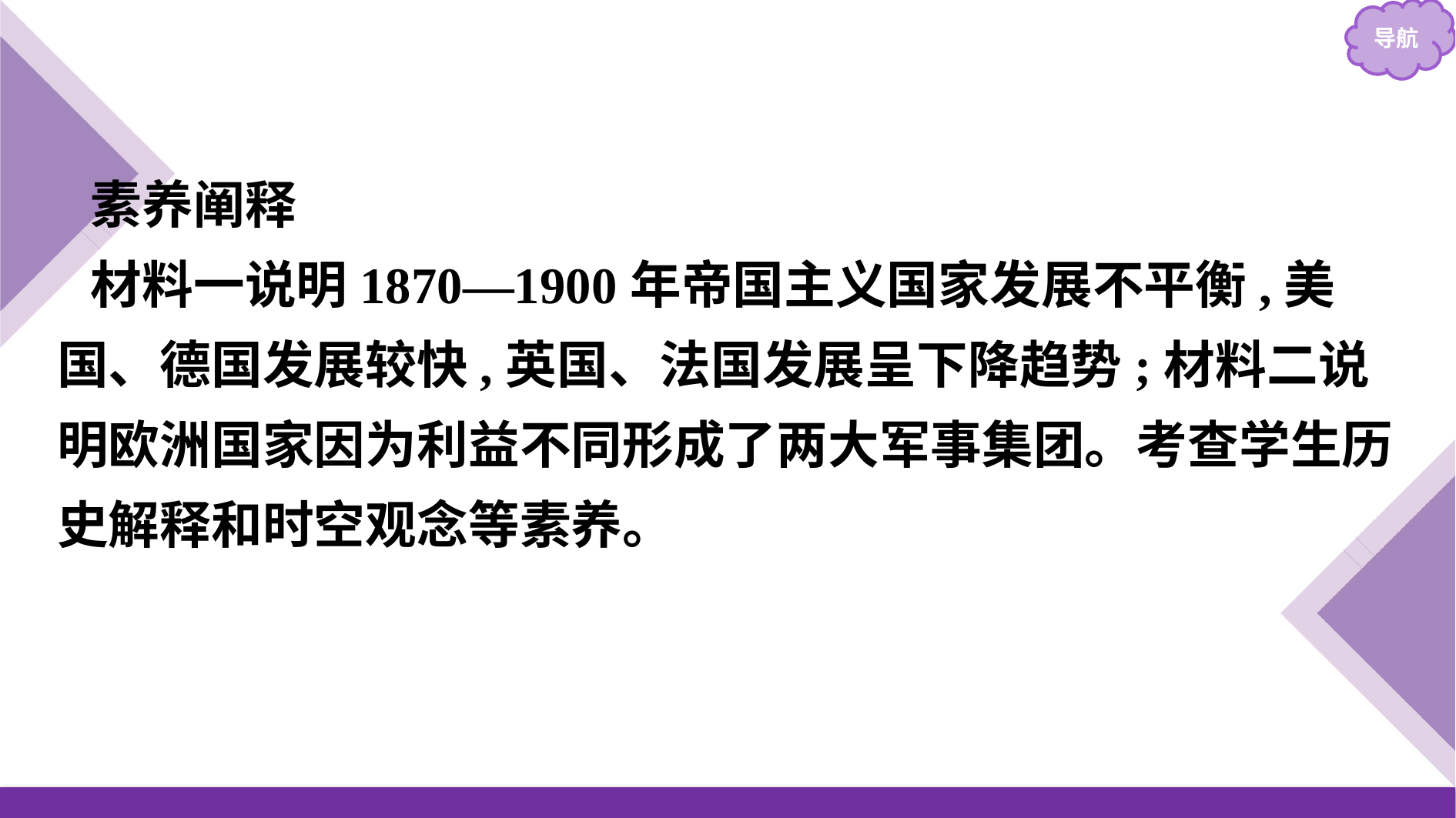

素养阐释
材料一说明1870—1900年帝国主义国家发展不平衡,美国、德国发展较快,英国、法国发展呈下降趋势;材料二说明欧洲国家因为利益不同形成了两大军事集团。考查学生历史解释和时空观念等素养。